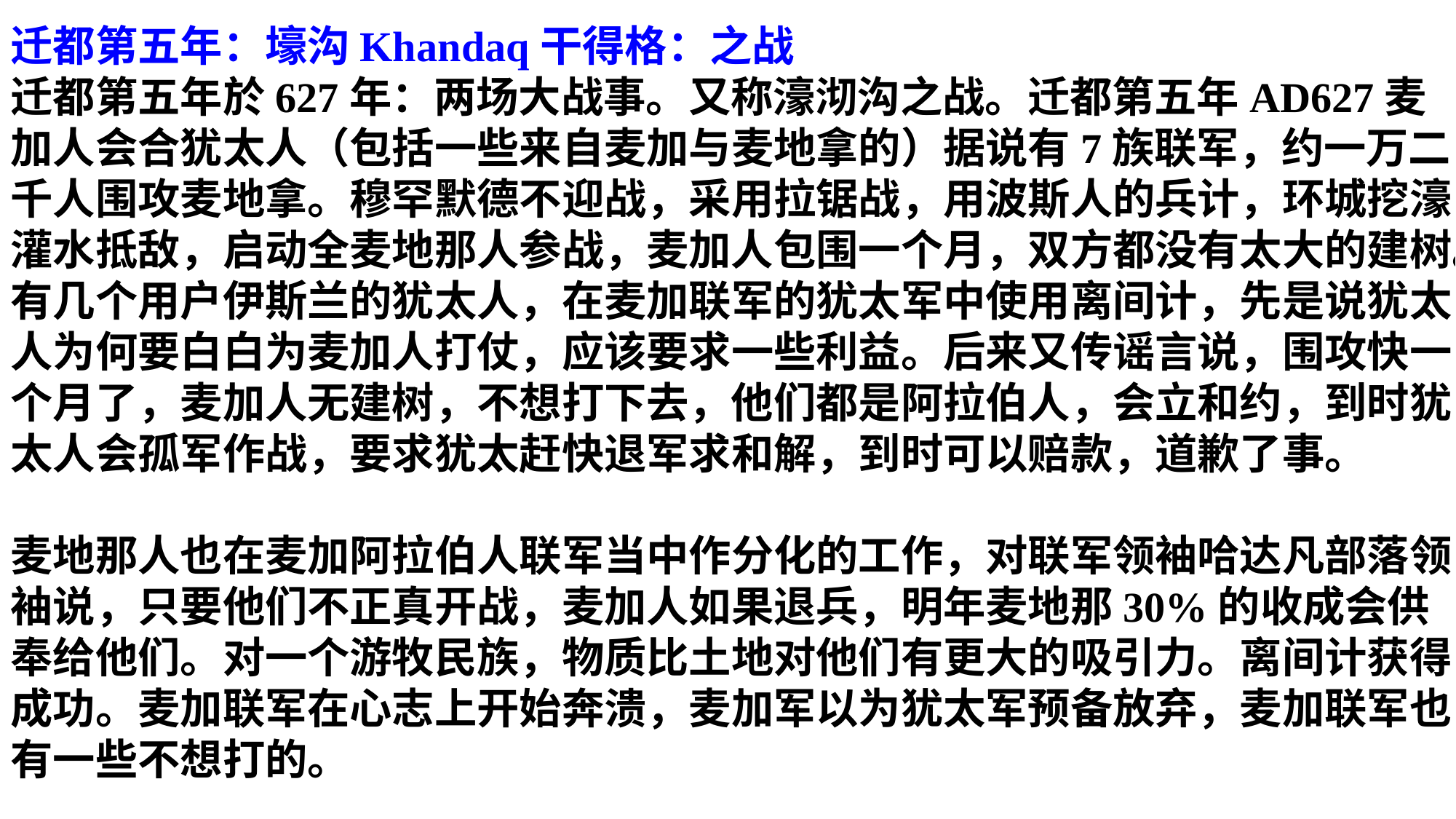

迁都第五年：壕沟Khandaq干得格：之战
迁都第五年於627年：两场大战事。又称濠沏沟之战。迁都第五年AD627麦加人会合犹太人（包括一些来自麦加与麦地拿的）据说有7族联军，约一万二千人围攻麦地拿。穆罕默德不迎战，采用拉锯战，用波斯人的兵计，环城挖濠，灌水抵敌，启动全麦地那人参战，麦加人包围一个月，双方都没有太大的建树。有几个用户伊斯兰的犹太人，在麦加联军的犹太军中使用离间计，先是说犹太人为何要白白为麦加人打仗，应该要求一些利益。后来又传谣言说，围攻快一个月了，麦加人无建树，不想打下去，他们都是阿拉伯人，会立和约，到时犹太人会孤军作战，要求犹太赶快退军求和解，到时可以赔款，道歉了事。

麦地那人也在麦加阿拉伯人联军当中作分化的工作，对联军领袖哈达凡部落领袖说，只要他们不正真开战，麦加人如果退兵，明年麦地那30%的收成会供奉给他们。对一个游牧民族，物质比土地对他们有更大的吸引力。离间计获得成功。麦加联军在心志上开始奔溃，麦加军以为犹太军预备放弃，麦加联军也有一些不想打的。